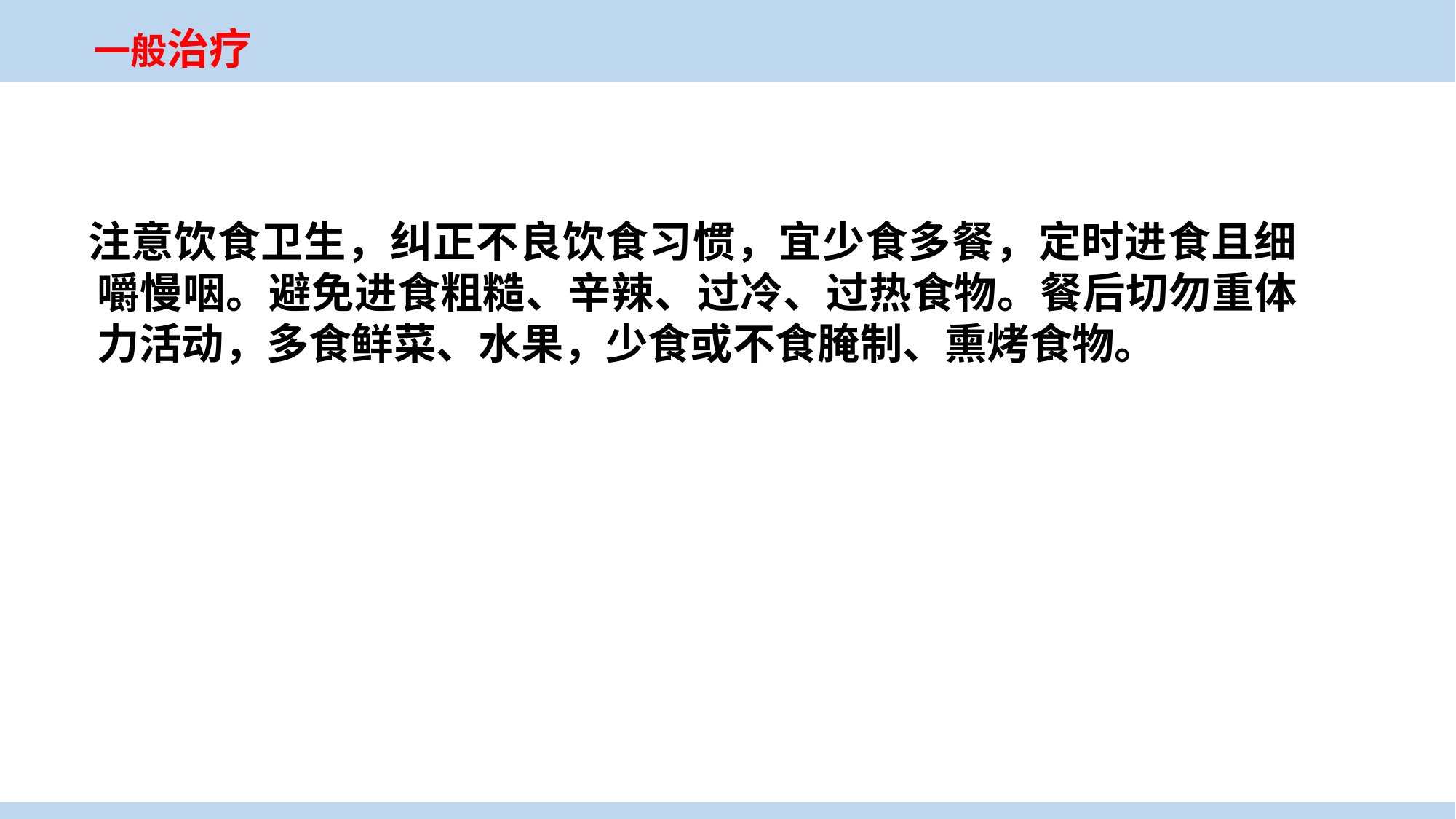

一般治疗
  注意饮食卫生，纠正不良饮食习惯，宜少食多餐，定时进食且细嚼慢咽。避免进食粗糙、辛辣、过冷、过热食物。餐后切勿重体力活动，多食鲜菜、水果，少食或不食腌制、熏烤食物。